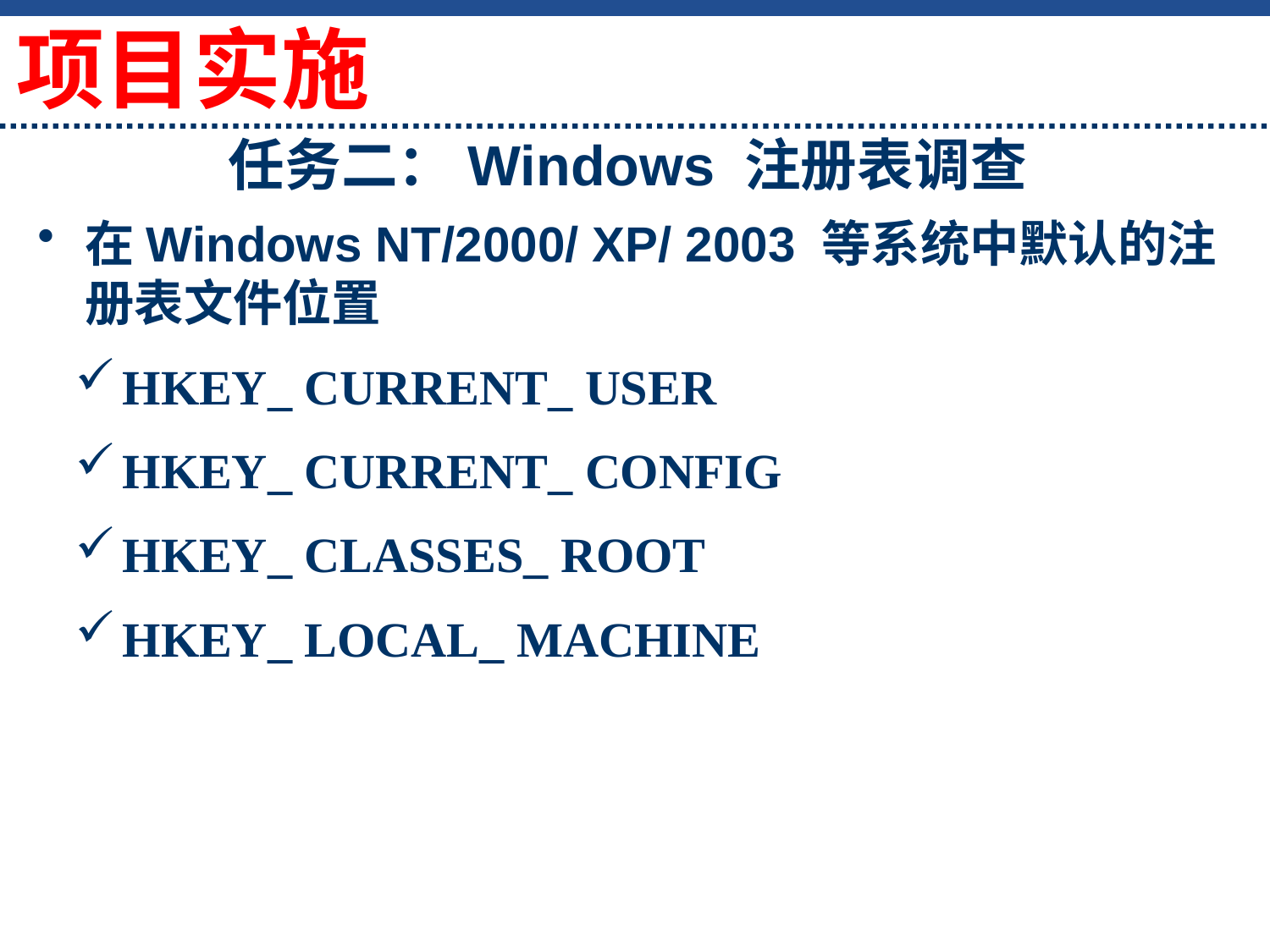

项目实施
# 任务二：Windows 注册表调查
在Windows NT/2000/ XP/ 2003 等系统中默认的注册表文件位置
HKEY_ CURRENT_ USER
HKEY_ CURRENT_ CONFIG
HKEY_ CLASSES_ ROOT
HKEY_ LOCAL_ MACHINE